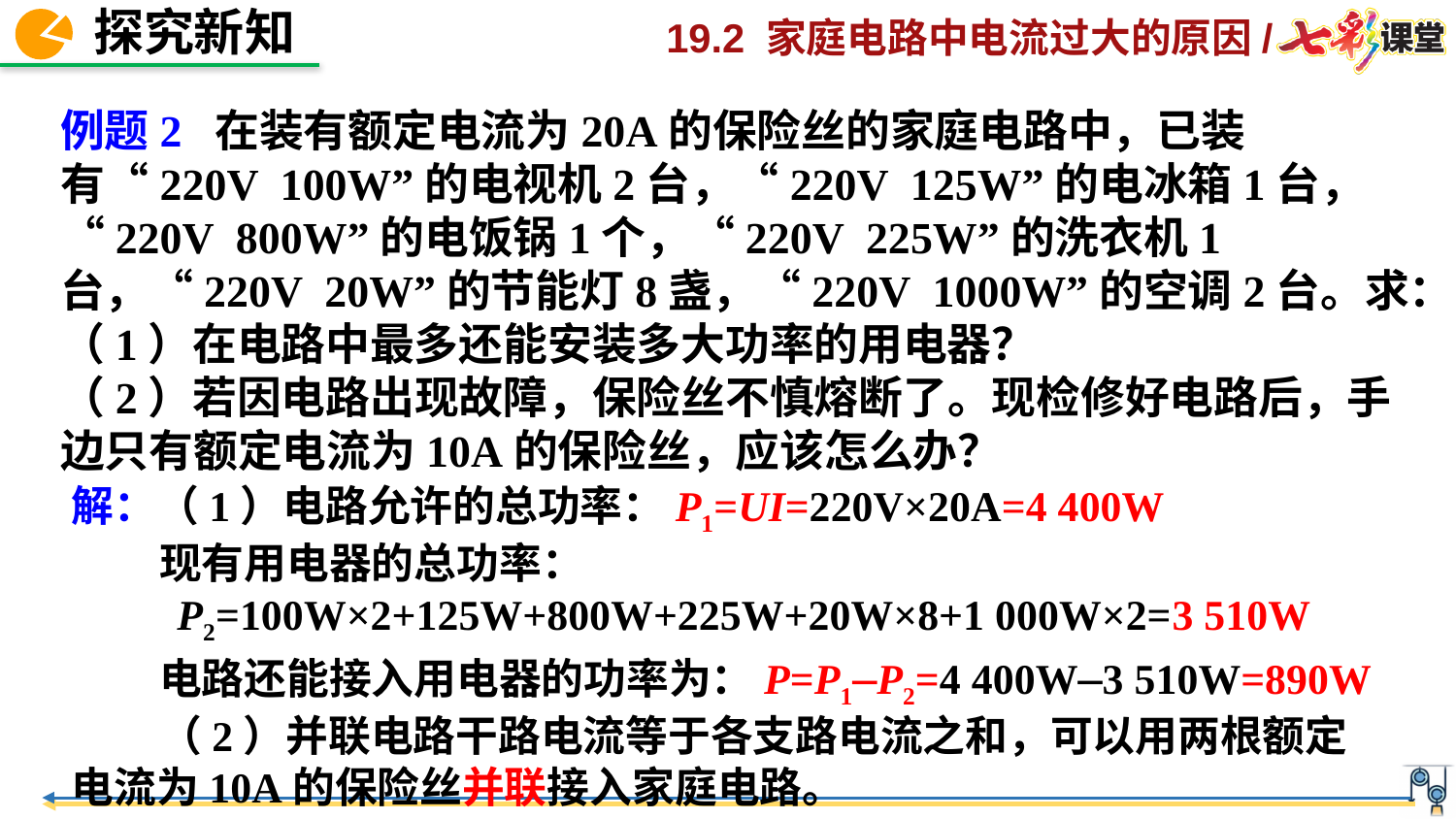

例题2  在装有额定电流为20A的保险丝的家庭电路中，已装有“220V  100W”的电视机2台，“220V  125W”的电冰箱1台，“220V  800W”的电饭锅1个，“220V  225W”的洗衣机1台，“220V  20W”的节能灯8盏，“220V  1000W”的空调2台。求：
（1）在电路中最多还能安装多大功率的用电器？
（2）若因电路出现故障，保险丝不慎熔断了。现检修好电路后，手边只有额定电流为10A的保险丝，应该怎么办？
解：（1）电路允许的总功率：P1=UI=220V×20A=4 400W
        现有用电器的总功率：
 P2=100W×2+125W+800W+225W+20W×8+1 000W×2=3 510W
        电路还能接入用电器的功率为：P=P1–P2=4 400W–3 510W=890W
        （2）并联电路干路电流等于各支路电流之和，可以用两根额定
电流为10A的保险丝并联接入家庭电路。